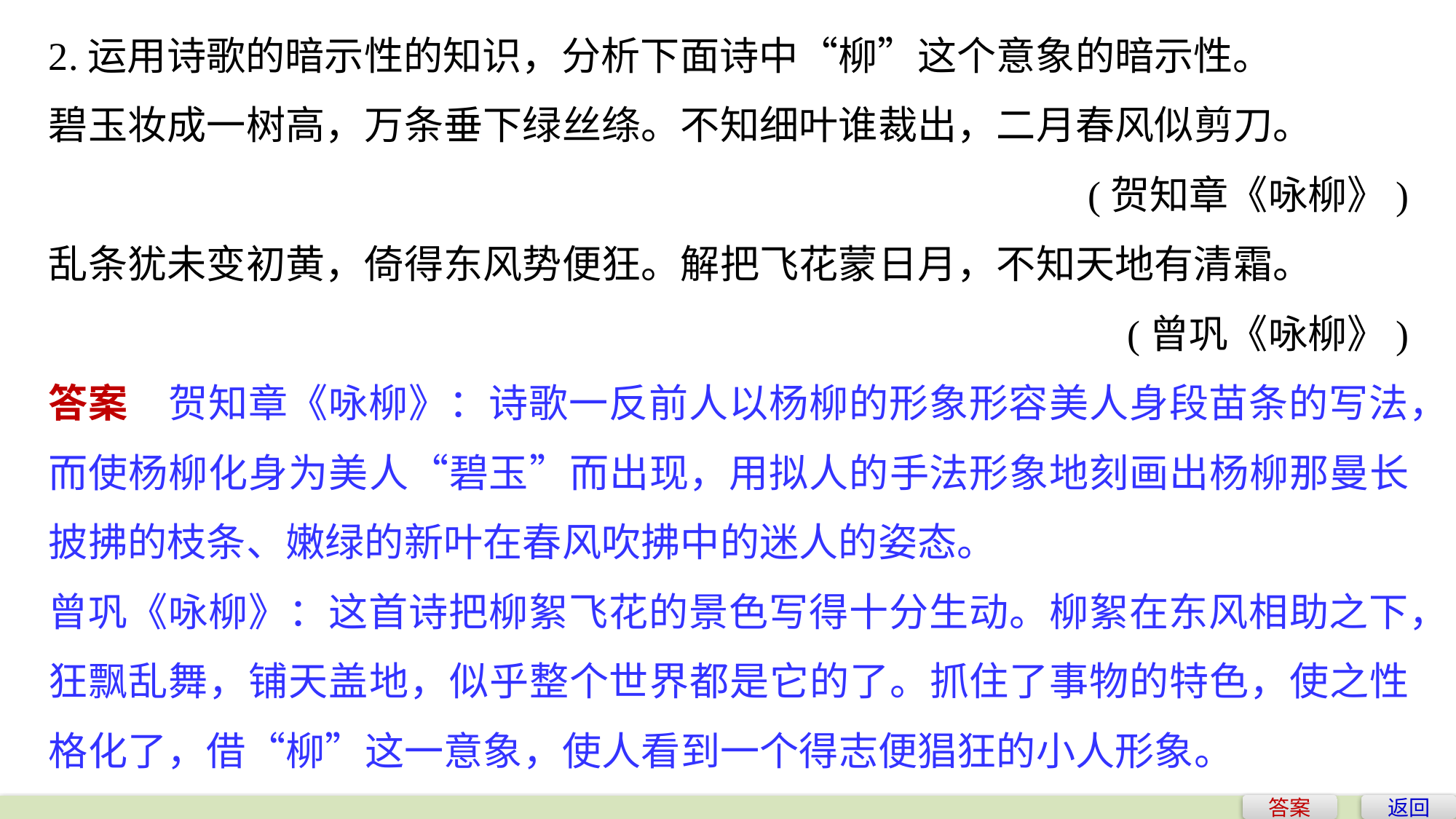

2.运用诗歌的暗示性的知识，分析下面诗中“柳”这个意象的暗示性。
碧玉妆成一树高，万条垂下绿丝绦。不知细叶谁裁出，二月春风似剪刀。
(贺知章《咏柳》)
乱条犹未变初黄，倚得东风势便狂。解把飞花蒙日月，不知天地有清霜。
(曾巩《咏柳》)
答案　贺知章《咏柳》：诗歌一反前人以杨柳的形象形容美人身段苗条的写法，而使杨柳化身为美人“碧玉”而出现，用拟人的手法形象地刻画出杨柳那曼长披拂的枝条、嫩绿的新叶在春风吹拂中的迷人的姿态。
曾巩《咏柳》：这首诗把柳絮飞花的景色写得十分生动。柳絮在东风相助之下，狂飘乱舞，铺天盖地，似乎整个世界都是它的了。抓住了事物的特色，使之性格化了，借“柳”这一意象，使人看到一个得志便猖狂的小人形象。
答案
返回